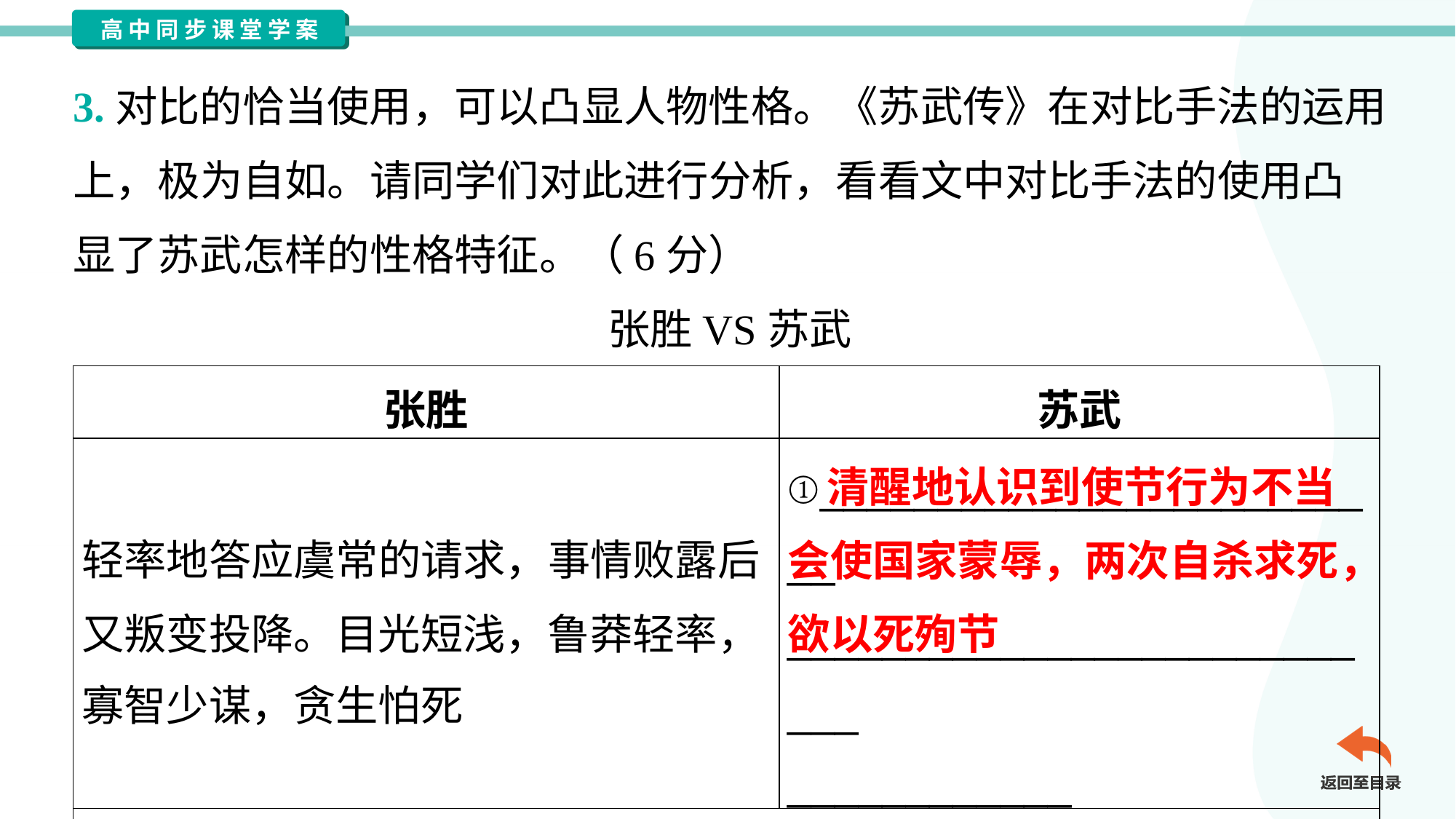

3.对比的恰当使用，可以凸显人物性格。《苏武传》在对比手法的运用
上，极为自如。请同学们对此进行分析，看看文中对比手法的使用凸
显了苏武怎样的性格特征。（6分）
张胜VS苏武
| 张胜 | 苏武 |
| --- | --- |
| 轻率地答应虞常的请求，事情败露后 又叛变投降。目光短浅，鲁莽轻率， 寡智少谋，贪生怕死 | ①\_\_\_\_\_\_\_\_\_\_\_\_\_\_\_\_\_\_\_\_\_\_\_\_\_ \_\_\_\_\_\_\_\_\_\_\_\_\_\_\_\_\_\_\_\_\_\_\_\_\_\_\_ \_\_\_\_\_\_\_\_\_\_\_\_ |
| 效果：突出苏武的深明大义、临危不惧以及对国家高度负责的责任感 |  |
   清醒地认识到使节行为不当会使国家蒙辱，两次自杀求死，欲以死殉节